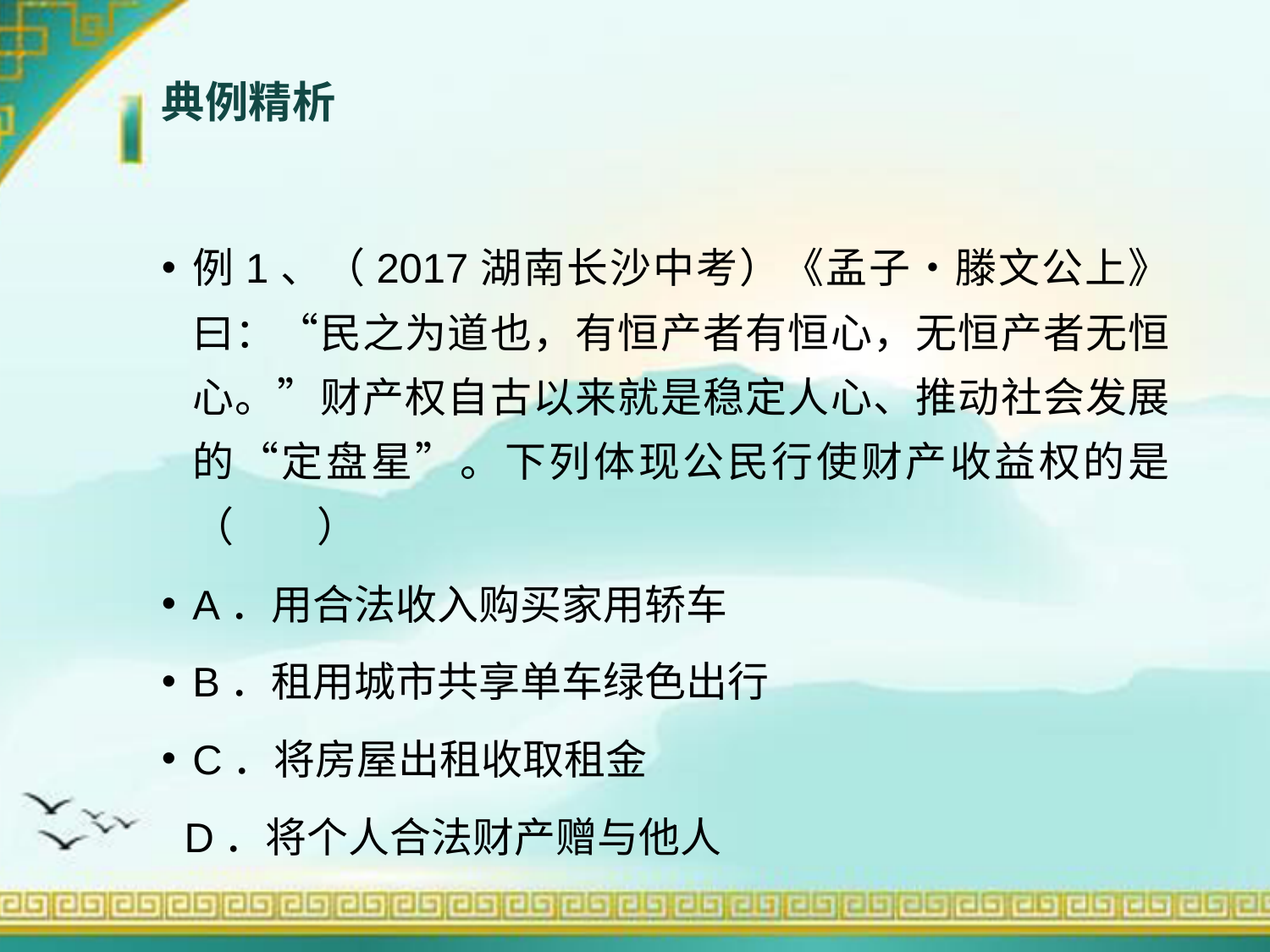

# 典例精析
例1、（2017湖南长沙中考）《孟子•滕文公上》曰：“民之为道也，有恒产者有恒心，无恒产者无恒心。”财产权自古以来就是稳定人心、推动社会发展的“定盘星”。下列体现公民行使财产收益权的是（　　）
A．用合法收入购买家用轿车
B．租用城市共享单车绿色出行
C．将房屋出租收取租金
  D．将个人合法财产赠与他人